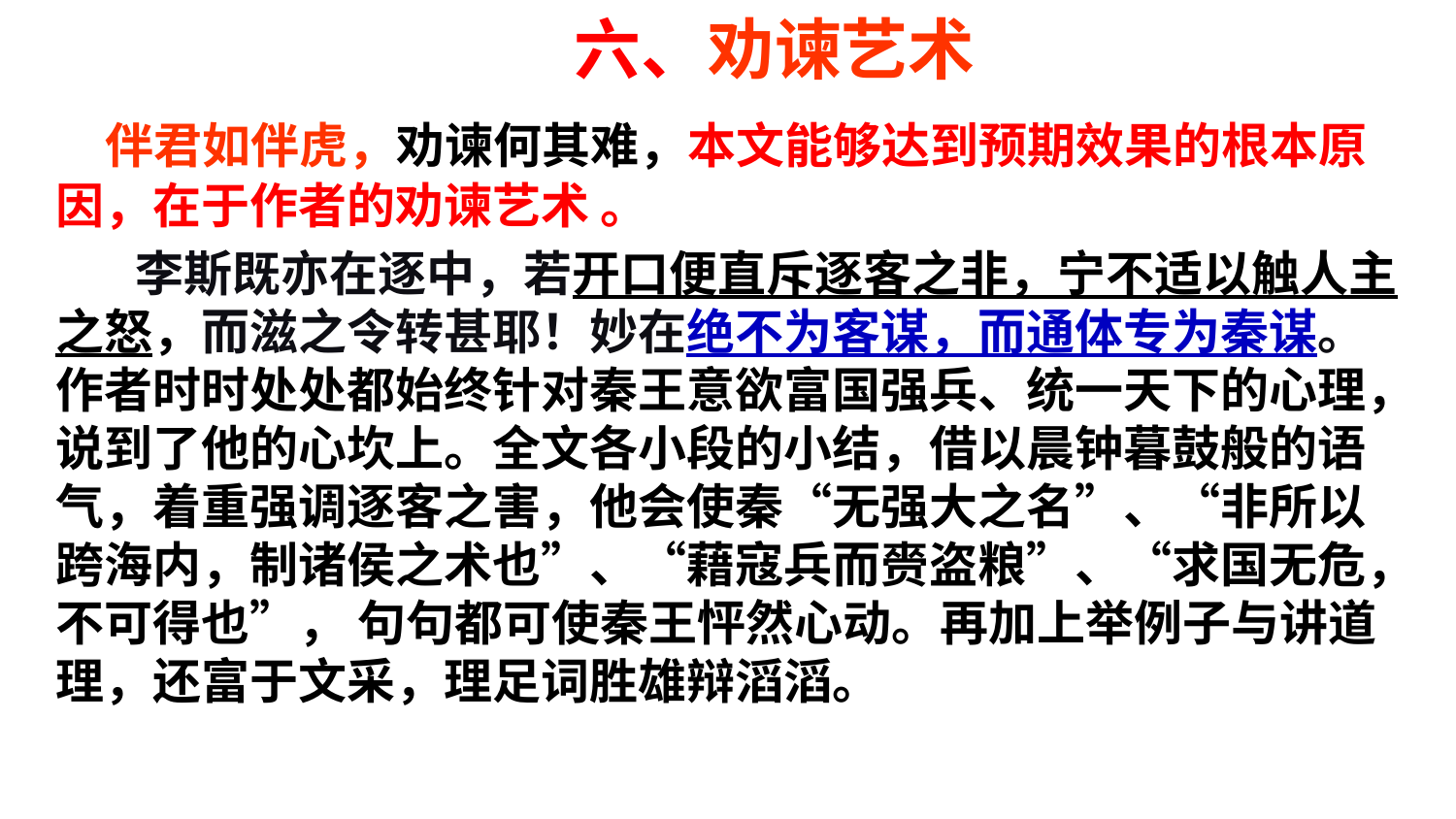

# 六、劝谏艺术
      伴君如伴虎，劝谏何其难，本文能够达到预期效果的根本原因，在于作者的劝谏艺术 。
          李斯既亦在逐中，若开口便直斥逐客之非，宁不适以触人主之怒，而滋之令转甚耶！妙在绝不为客谋，而通体专为秦谋。作者时时处处都始终针对秦王意欲富国强兵、统一天下的心理，说到了他的心坎上。全文各小段的小结，借以晨钟暮鼓般的语气，着重强调逐客之害，他会使秦“无强大之名”、“非所以跨海内，制诸侯之术也”、“藉寇兵而赍盗粮”、“求国无危，不可得也”， 句句都可使秦王怦然心动。再加上举例子与讲道理，还富于文采，理足词胜雄辩滔滔。